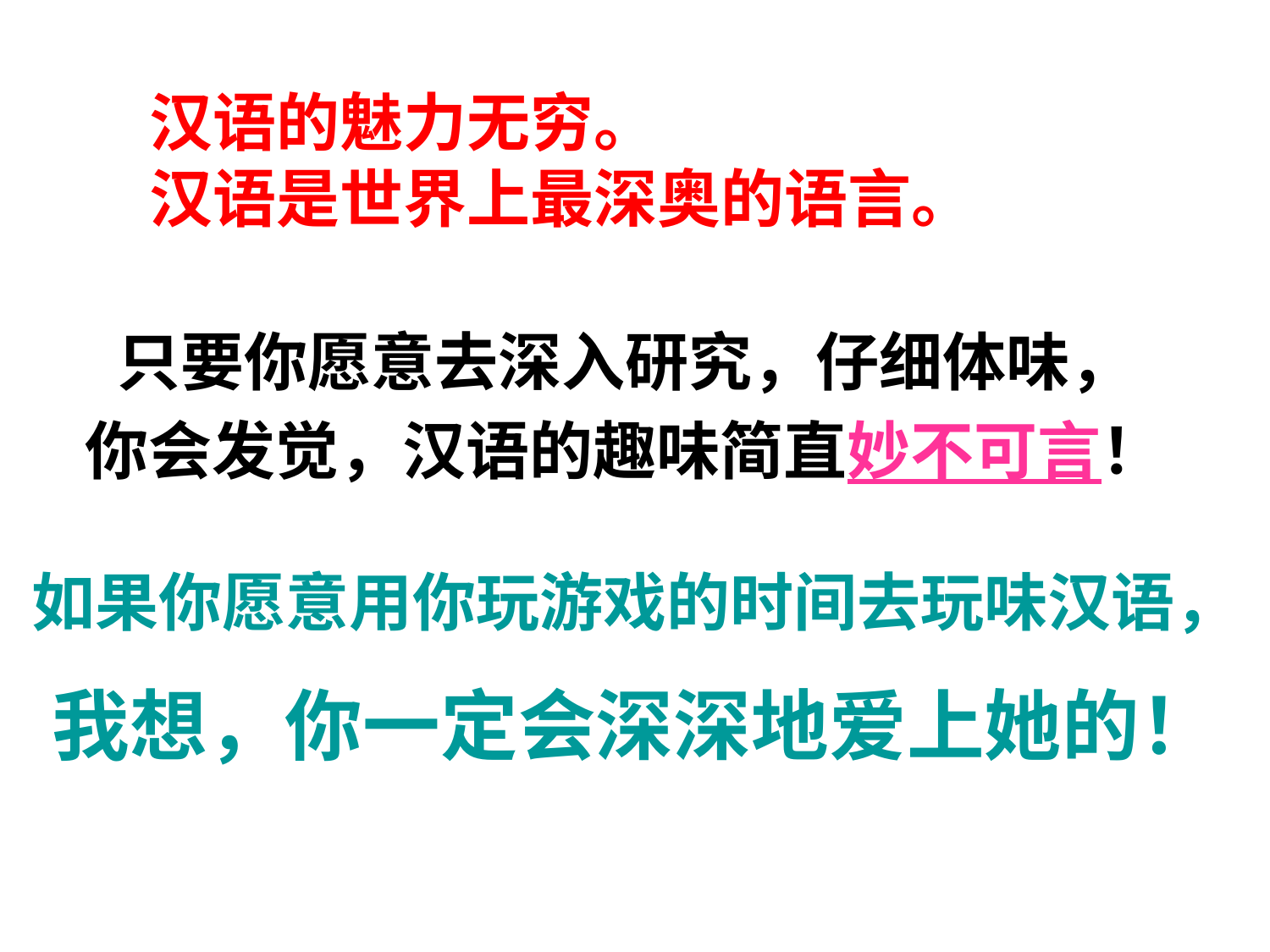

汉语的魅力无穷。
汉语是世界上最深奥的语言。
只要你愿意去深入研究，仔细体味，
你会发觉，汉语的趣味简直妙不可言！
如果你愿意用你玩游戏的时间去玩味汉语，
我想，你一定会深深地爱上她的！